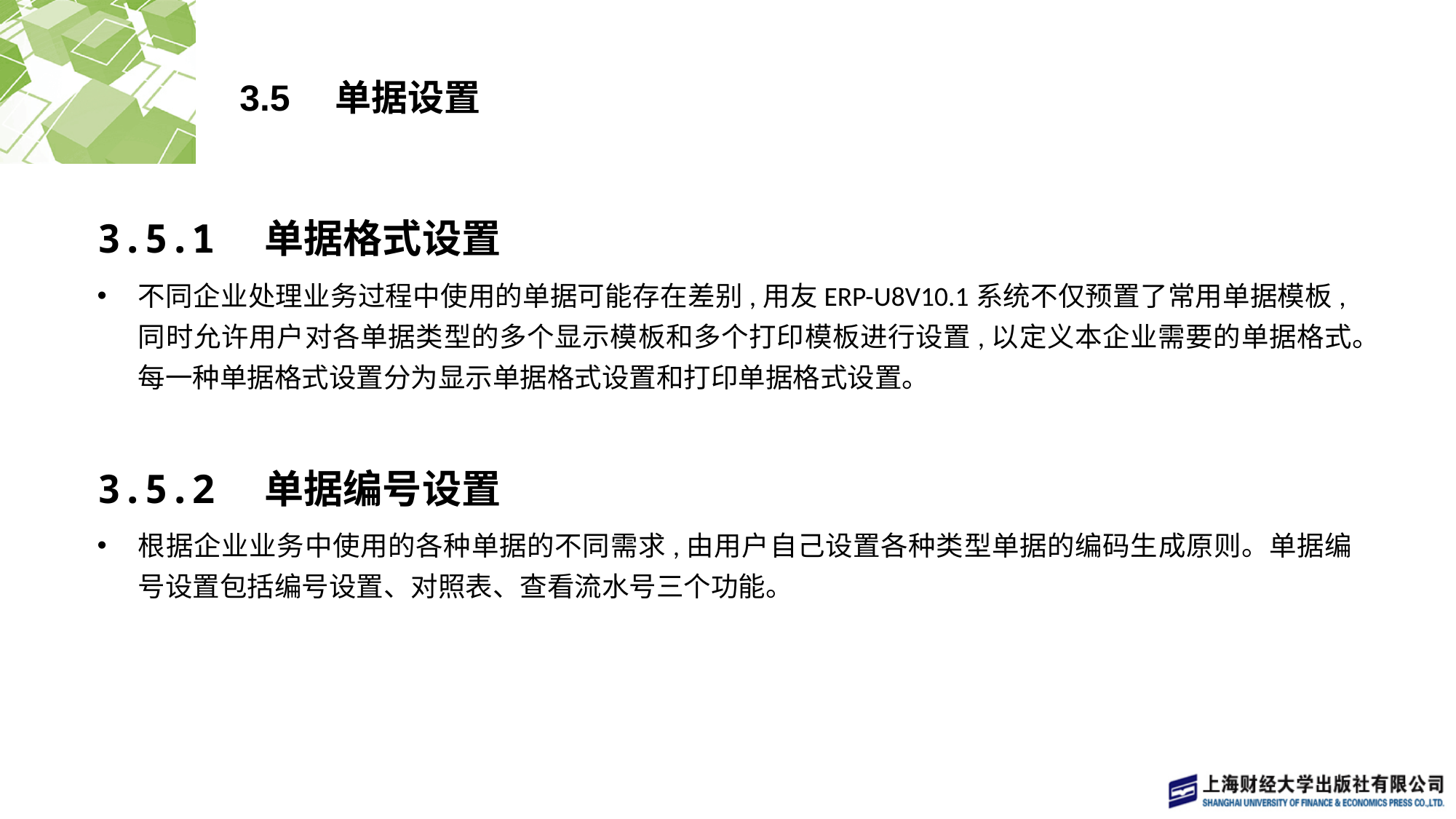

# 3.5　单据设置
3.5.1　单据格式设置
不同企业处理业务过程中使用的单据可能存在差别,用友ERP-U8V10.1系统不仅预置了常用单据模板,同时允许用户对各单据类型的多个显示模板和多个打印模板进行设置,以定义本企业需要的单据格式。每一种单据格式设置分为显示单据格式设置和打印单据格式设置。

3.5.2　单据编号设置
根据企业业务中使用的各种单据的不同需求,由用户自己设置各种类型单据的编码生成原则。单据编号设置包括编号设置、对照表、查看流水号三个功能。